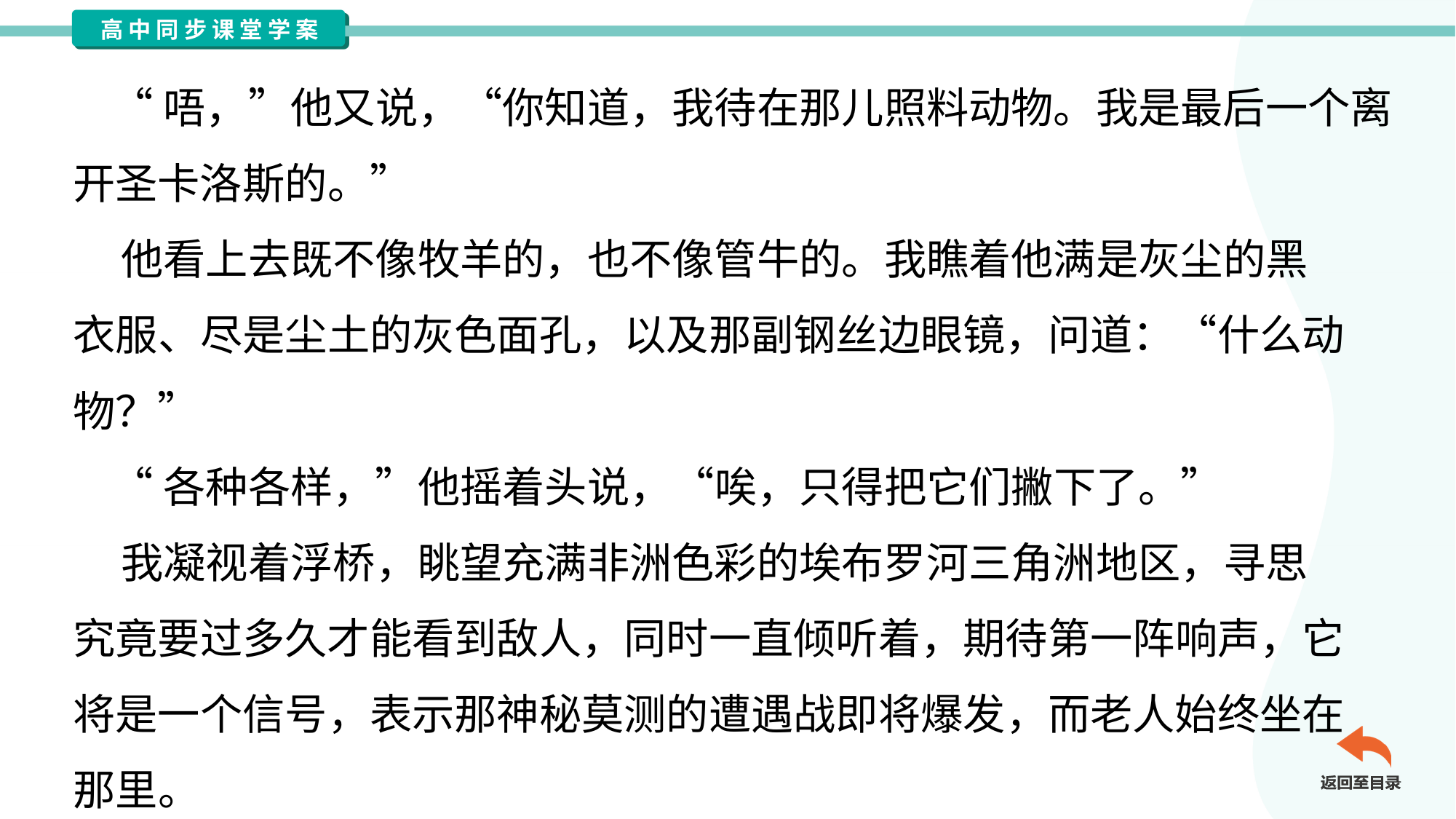

“唔，”他又说，“你知道，我待在那儿照料动物。我是最后一个离
开圣卡洛斯的。”
    他看上去既不像牧羊的，也不像管牛的。我瞧着他满是灰尘的黑
衣服、尽是尘土的灰色面孔，以及那副钢丝边眼镜，问道：“什么动
物？”
    “各种各样，”他摇着头说，“唉，只得把它们撇下了。”
    我凝视着浮桥，眺望充满非洲色彩的埃布罗河三角洲地区，寻思
究竟要过多久才能看到敌人，同时一直倾听着，期待第一阵响声，它
将是一个信号，表示那神秘莫测的遭遇战即将爆发，而老人始终坐在
那里。